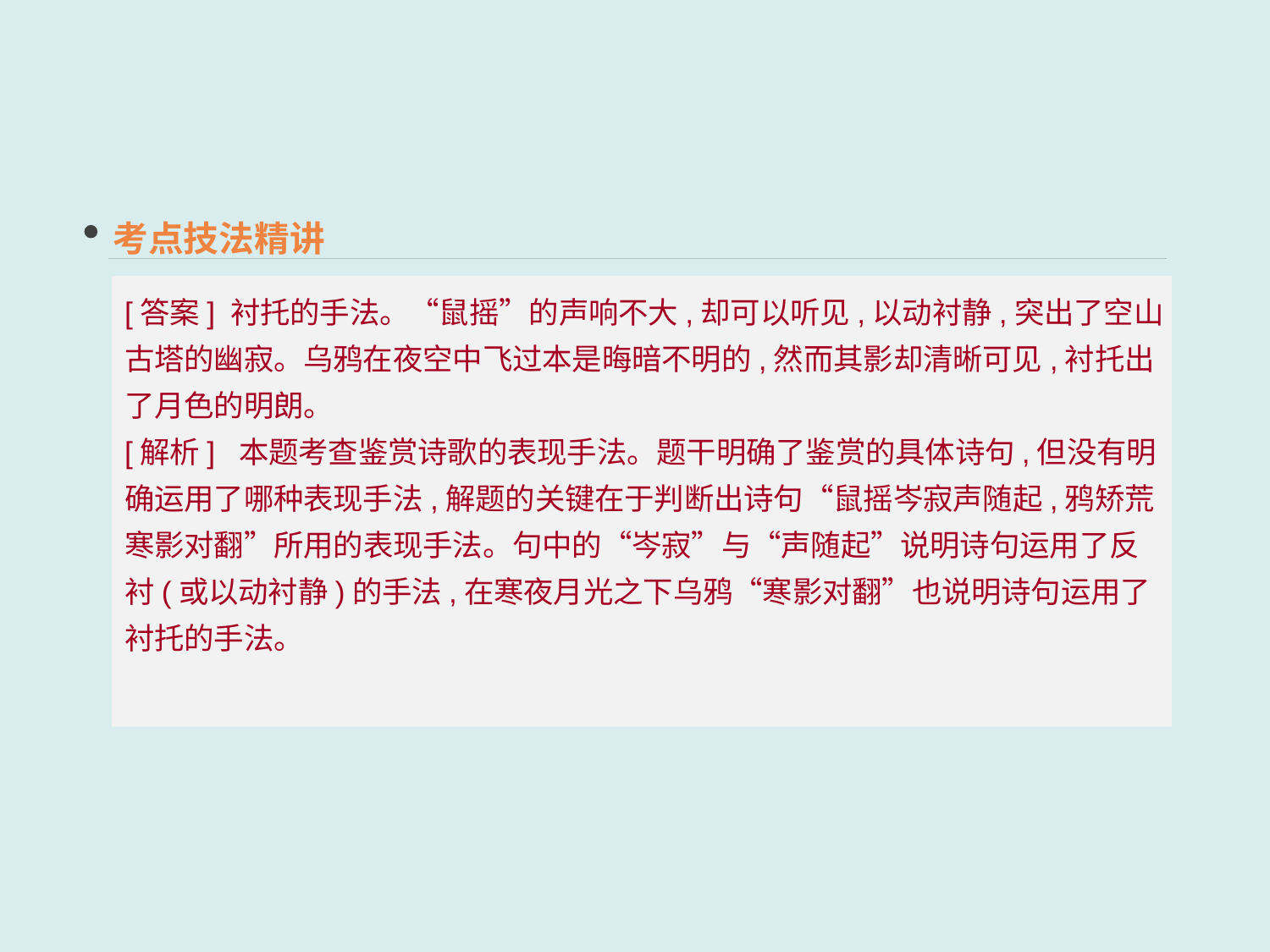

考点技法精讲

[答案] 衬托的手法。“鼠摇”的声响不大,却可以听见,以动衬静,突出了空山古塔的幽寂。乌鸦在夜空中飞过本是晦暗不明的,然而其影却清晰可见,衬托出了月色的明朗。
[解析]  本题考查鉴赏诗歌的表现手法。题干明确了鉴赏的具体诗句,但没有明确运用了哪种表现手法,解题的关键在于判断出诗句“鼠摇岑寂声随起,鸦矫荒寒影对翻”所用的表现手法。句中的“岑寂”与“声随起”说明诗句运用了反衬(或以动衬静)的手法,在寒夜月光之下乌鸦“寒影对翻”也说明诗句运用了衬托的手法。